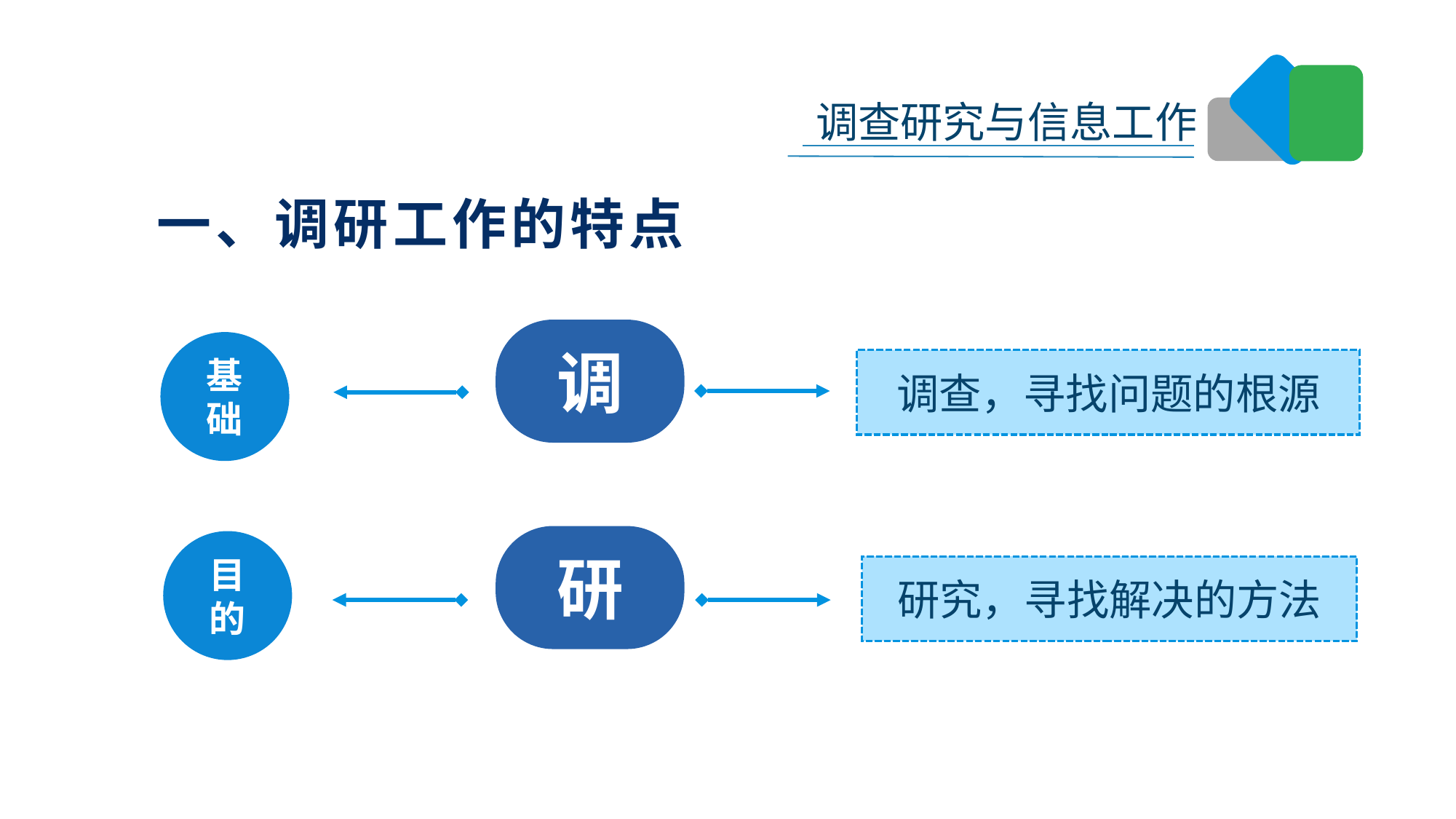

一、调研工作的特点
调
基础
调查，寻找问题的根源
研
目的
研究，寻找解决的方法